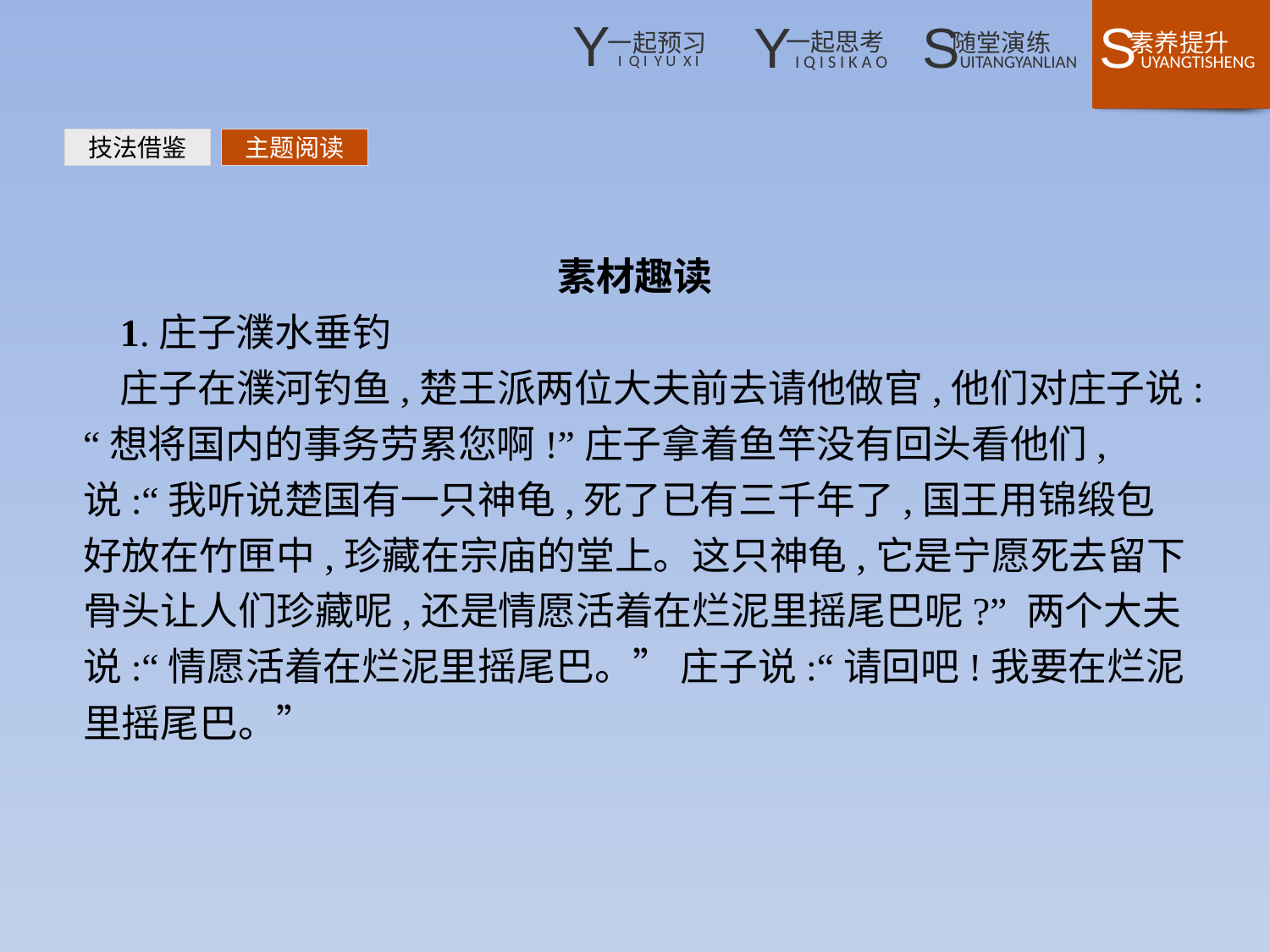

技法借鉴
主题阅读
素材趣读
1.庄子濮水垂钓
庄子在濮河钓鱼,楚王派两位大夫前去请他做官,他们对庄子说:“想将国内的事务劳累您啊!”庄子拿着鱼竿没有回头看他们,说:“我听说楚国有一只神龟,死了已有三千年了,国王用锦缎包好放在竹匣中,珍藏在宗庙的堂上。这只神龟,它是宁愿死去留下骨头让人们珍藏呢,还是情愿活着在烂泥里摇尾巴呢?” 两个大夫说:“情愿活着在烂泥里摇尾巴。” 庄子说:“请回吧!我要在烂泥里摇尾巴。”